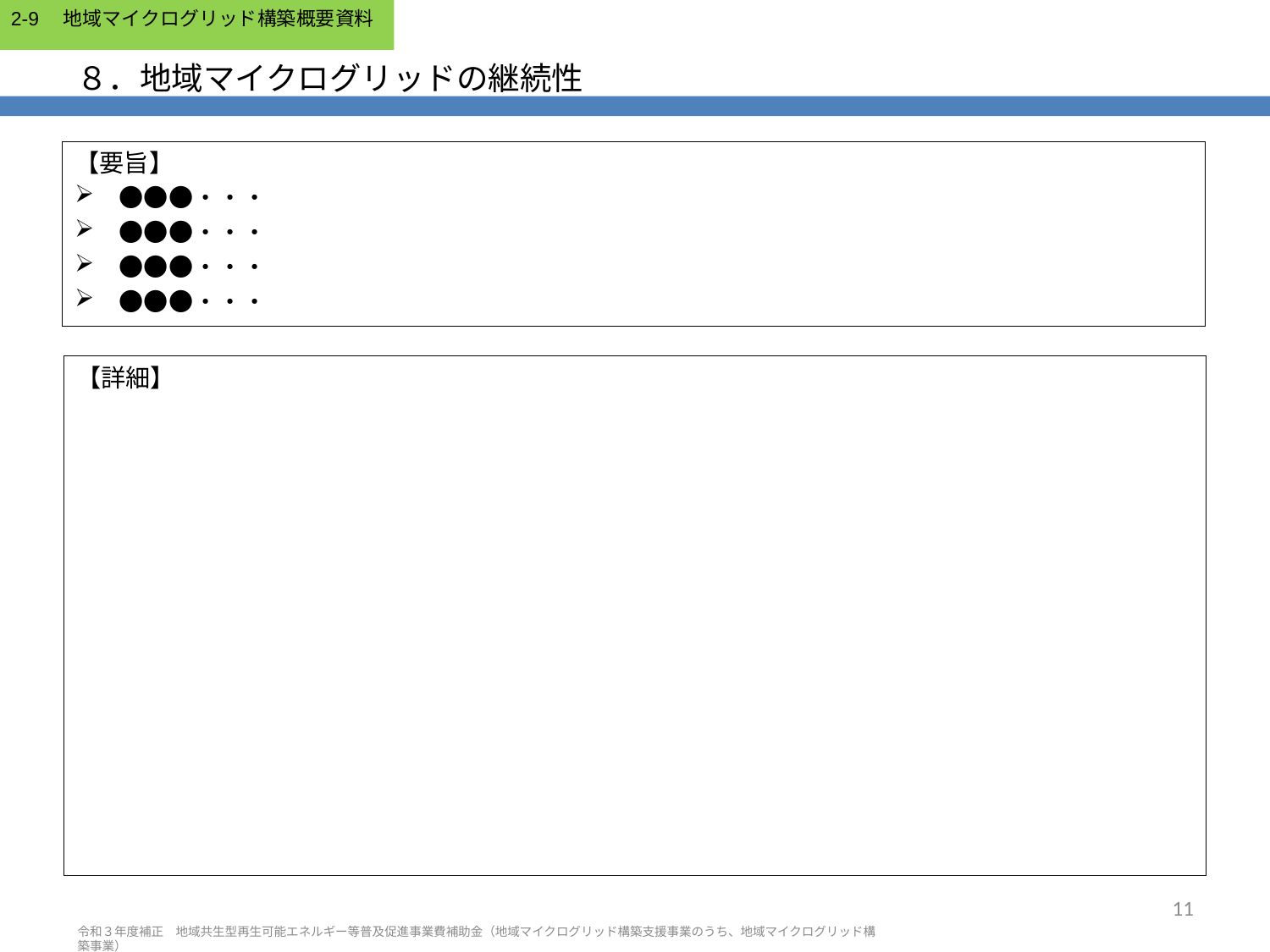

# ８．地域マイクログリッドの継続性
【要旨】
　●●●・・・
　●●●・・・
　●●●・・・
　●●●・・・
【詳細】

11